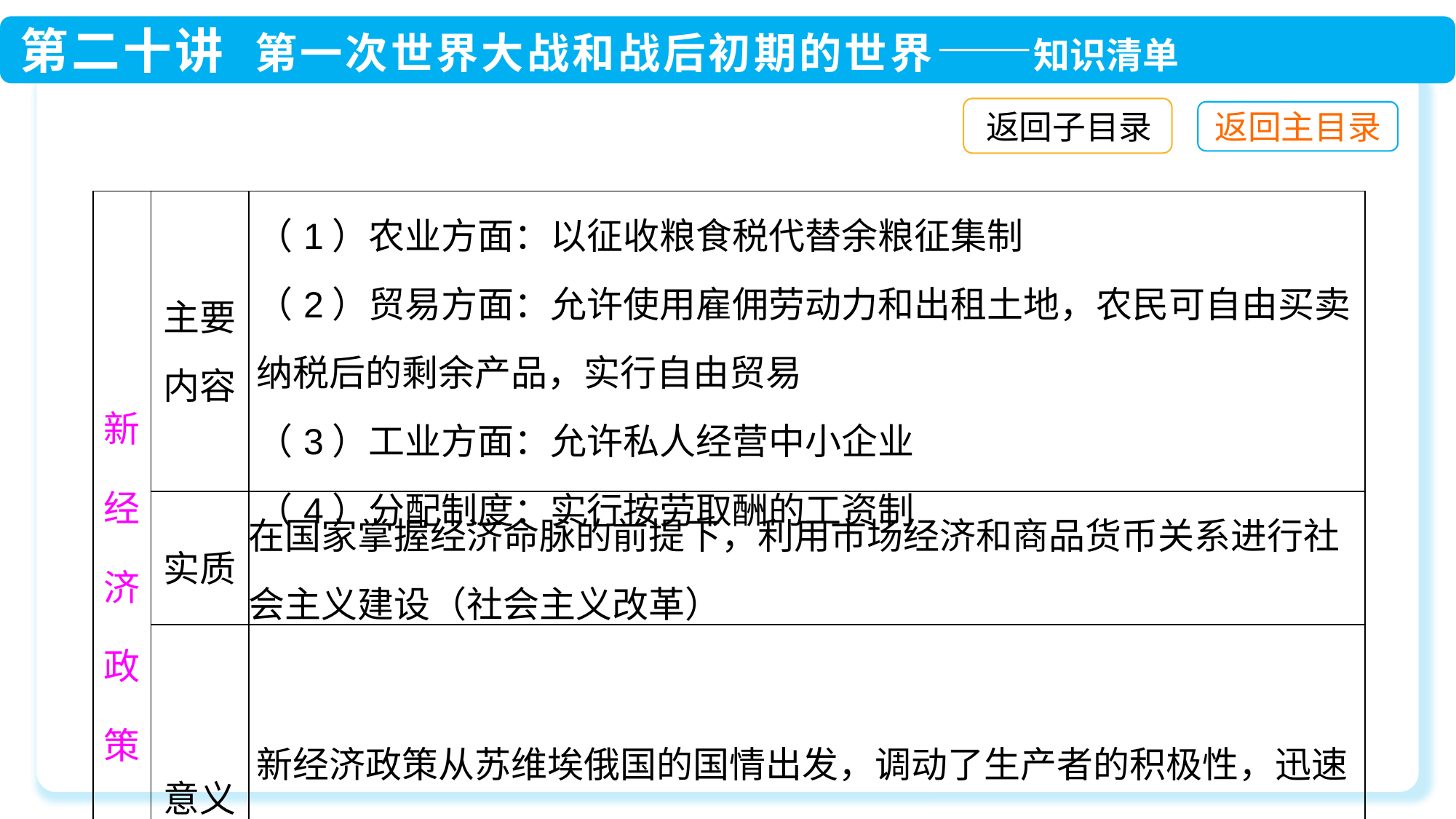

返回子目录
| 新经济政策 | 主要内容 | （1）农业方面：以征收粮食税代替余粮征集制 （2）贸易方面：允许使用雇佣劳动力和出租土地，农民可自由买卖纳税后的剩余产品，实行自由贸易 （3）工业方面：允许私人经营中小企业 （4）分配制度：实行按劳取酬的工资制 |
| --- | --- | --- |
|  | 实质 | 在国家掌握经济命脉的前提下，利用市场经济和商品货币关系进行社会主义建设（社会主义改革） |
|  | 意义 | 新经济政策从苏维埃俄国的国情出发，调动了生产者的积极性，迅速缓解了危机，巩固了工农联盟，促使国民经济稳步发展 |